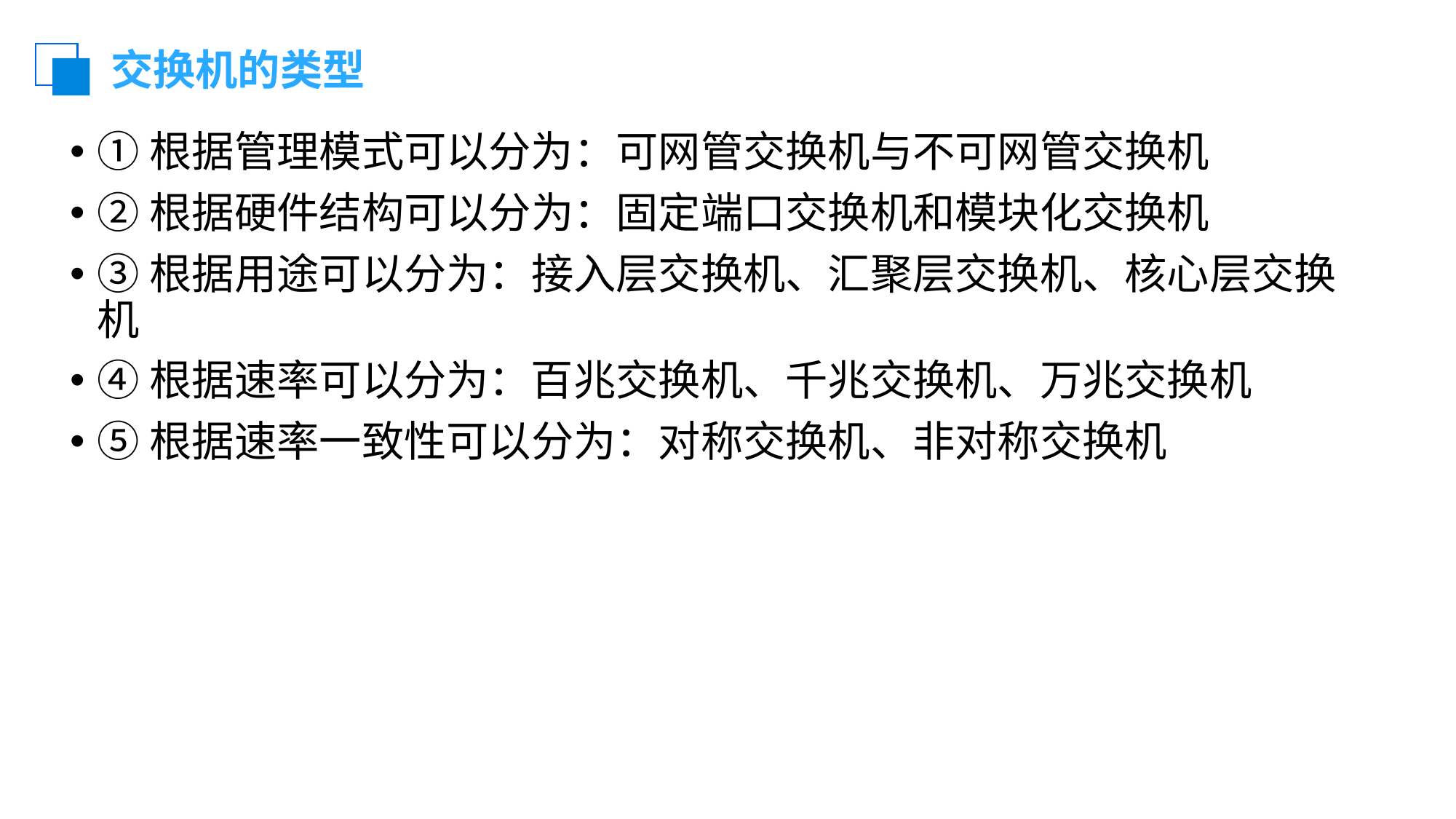

# 交换机的类型
①根据管理模式可以分为：可网管交换机与不可网管交换机
②根据硬件结构可以分为：固定端口交换机和模块化交换机
③根据用途可以分为：接入层交换机、汇聚层交换机、核心层交换机
④根据速率可以分为：百兆交换机、千兆交换机、万兆交换机
⑤根据速率一致性可以分为：对称交换机、非对称交换机